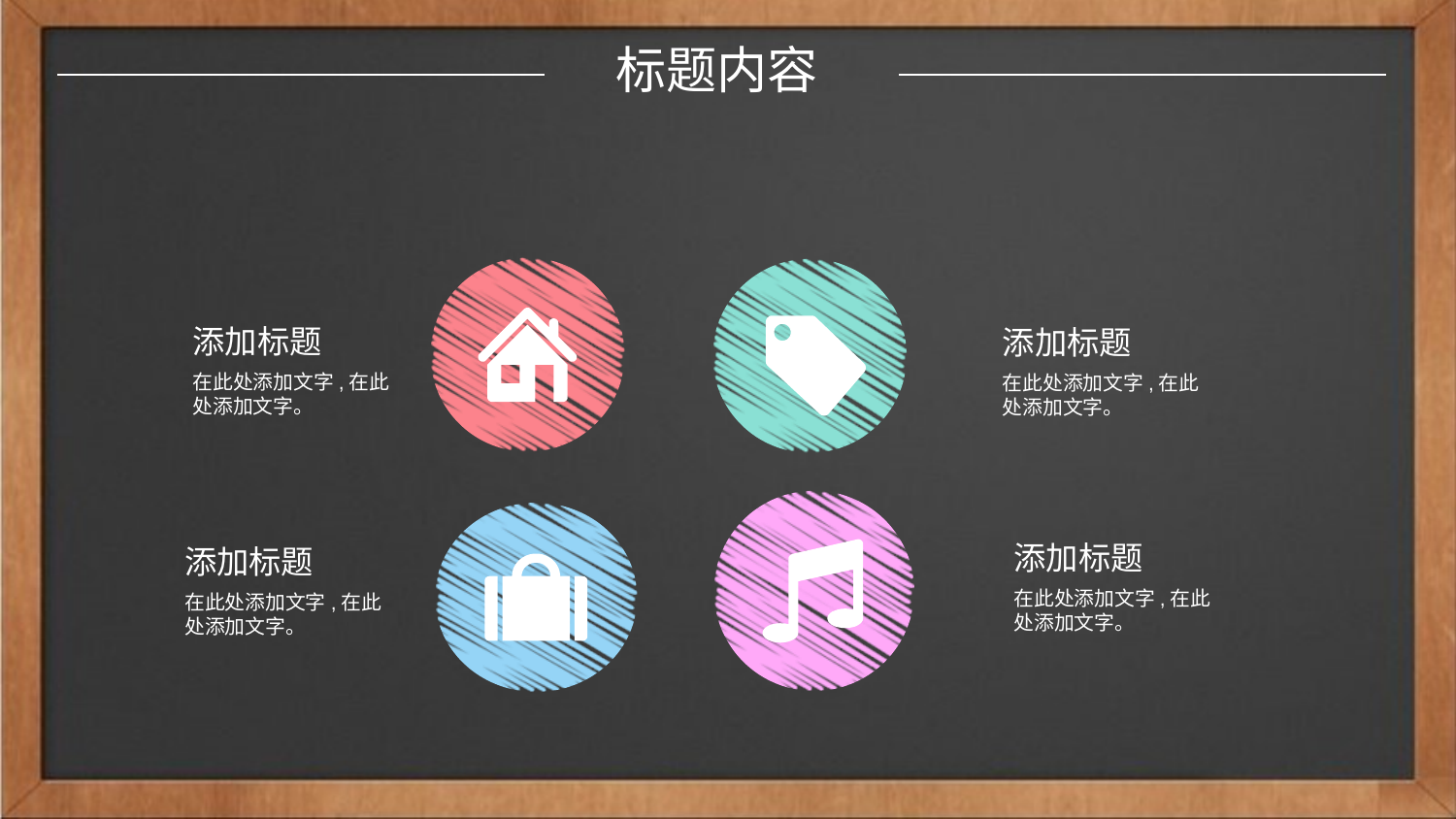

标题内容

添加标题
在此处添加文字,在此处添加文字。
添加标题
在此处添加文字,在此处添加文字。

添加标题
在此处添加文字,在此处添加文字。
添加标题
在此处添加文字,在此处添加文字。